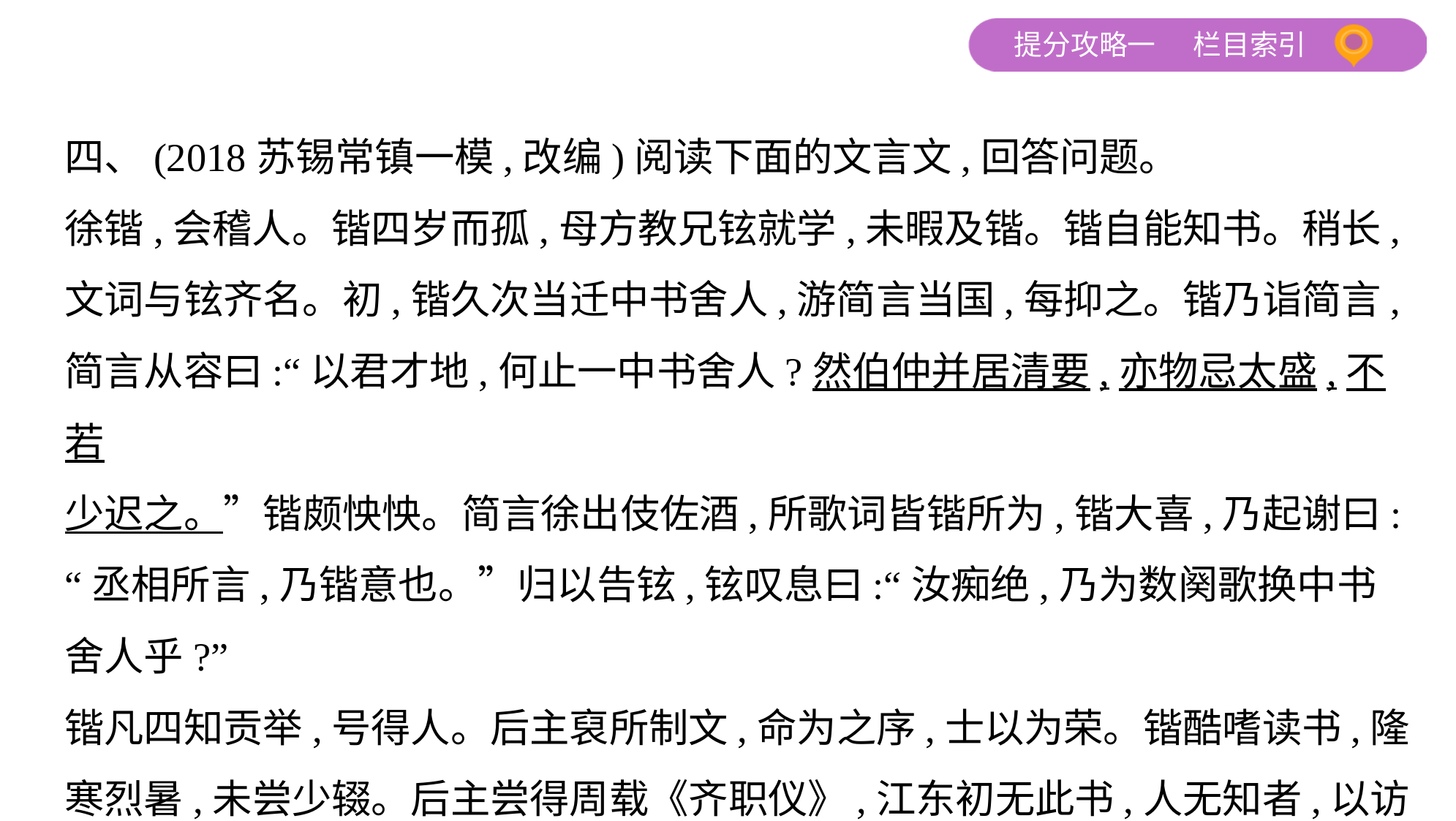

四、(2018苏锡常镇一模,改编)阅读下面的文言文,回答问题。
徐锴,会稽人。锴四岁而孤,母方教兄铉就学,未暇及锴。锴自能知书。稍长,
文词与铉齐名。初,锴久次当迁中书舍人,游简言当国,每抑之。锴乃诣简言,
简言从容曰:“以君才地,何止一中书舍人?然伯仲并居清要,亦物忌太盛,不若
少迟之。”锴颇怏怏。简言徐出伎佐酒,所歌词皆锴所为,锴大喜,乃起谢曰:
“丞相所言,乃锴意也。”归以告铉,铉叹息曰:“汝痴绝,乃为数阕歌换中书
舍人乎?”
锴凡四知贡举,号得人。后主裒所制文,命为之序,士以为荣。锴酷嗜读书,隆
寒烈暑,未尝少辍。后主尝得周载《齐职仪》,江东初无此书,人无知者,以访